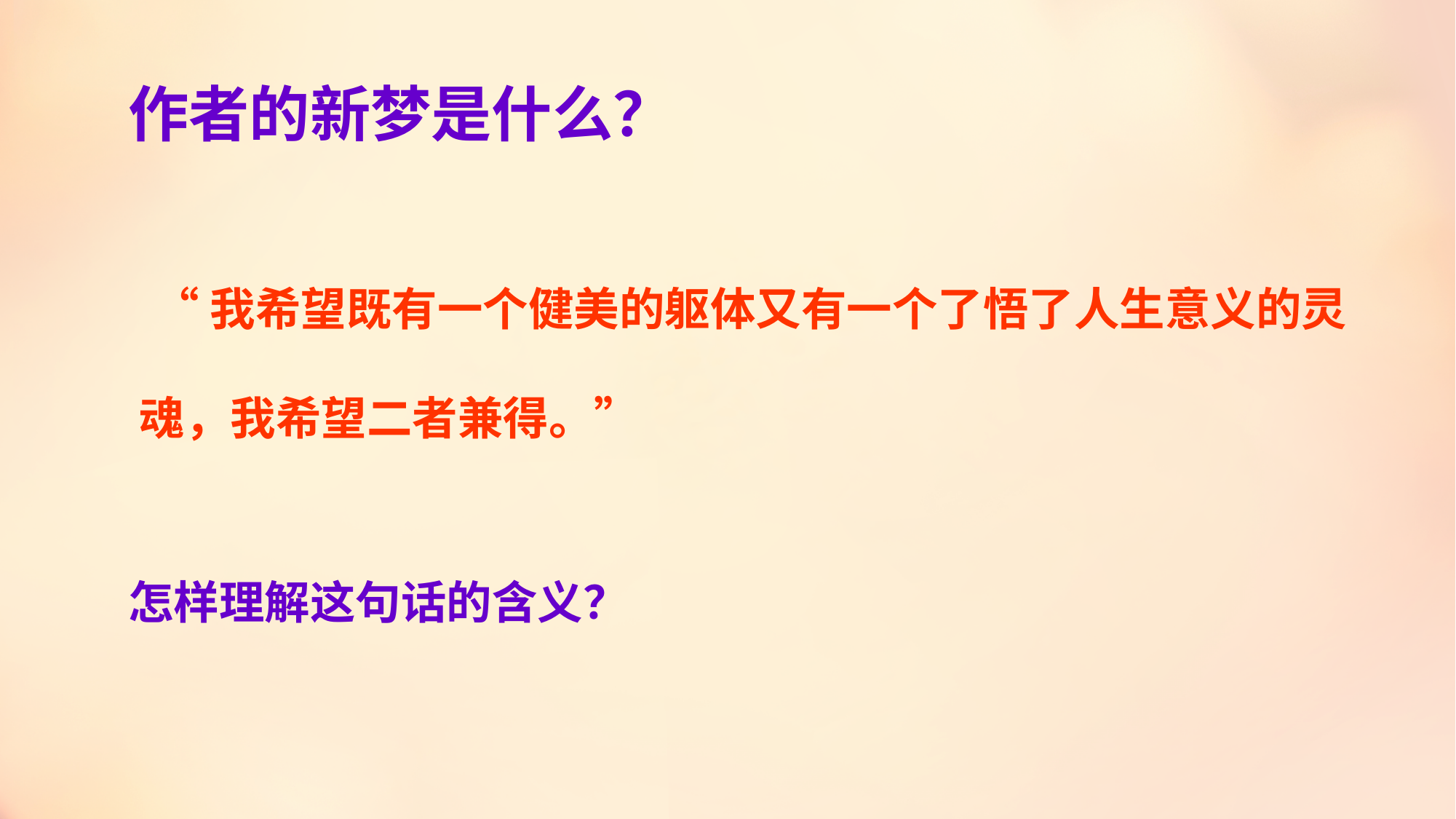

# 作者的新梦是什么？
    “我希望既有一个健美的躯体又有一个了悟了人生意义的灵魂，我希望二者兼得。”
怎样理解这句话的含义？